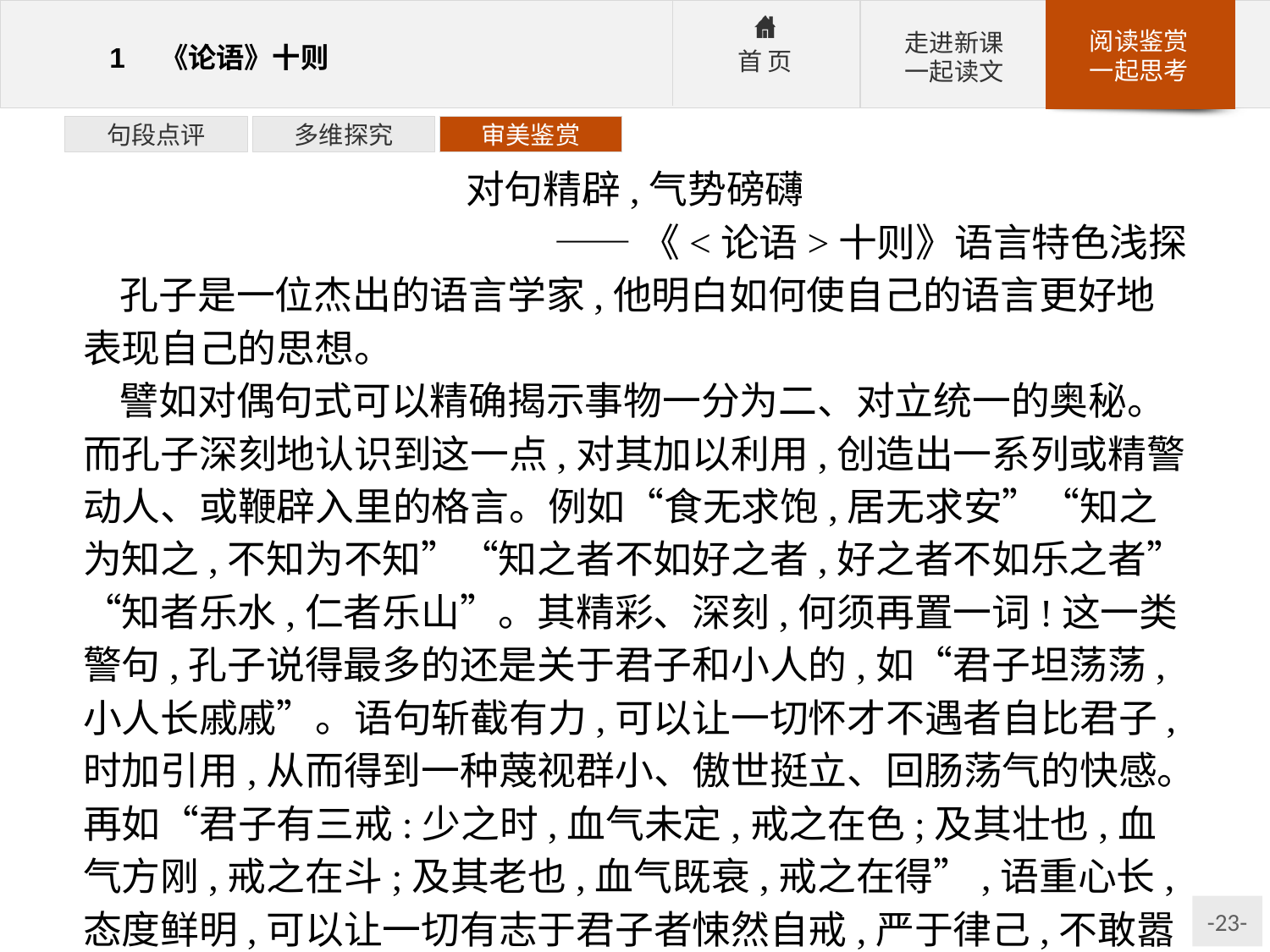

句段点评
多维探究
审美鉴赏
对句精辟,气势磅礴
——《<论语>十则》语言特色浅探
孔子是一位杰出的语言学家,他明白如何使自己的语言更好地表现自己的思想。
譬如对偶句式可以精确揭示事物一分为二、对立统一的奥秘。而孔子深刻地认识到这一点,对其加以利用,创造出一系列或精警动人、或鞭辟入里的格言。例如“食无求饱,居无求安”“知之为知之,不知为不知”“知之者不如好之者,好之者不如乐之者”“知者乐水,仁者乐山”。其精彩、深刻,何须再置一词!这一类警句,孔子说得最多的还是关于君子和小人的,如“君子坦荡荡,小人长戚戚”。语句斩截有力,可以让一切怀才不遇者自比君子,时加引用,从而得到一种蔑视群小、傲世挺立、回肠荡气的快感。再如“君子有三戒:少之时,血气未定,戒之在色;及其壮也,血气方刚,戒之在斗;及其老也,血气既衰,戒之在得”,语重心长,态度鲜明,可以让一切有志于君子者悚然自戒,严于律己,不敢嚣张放肆。